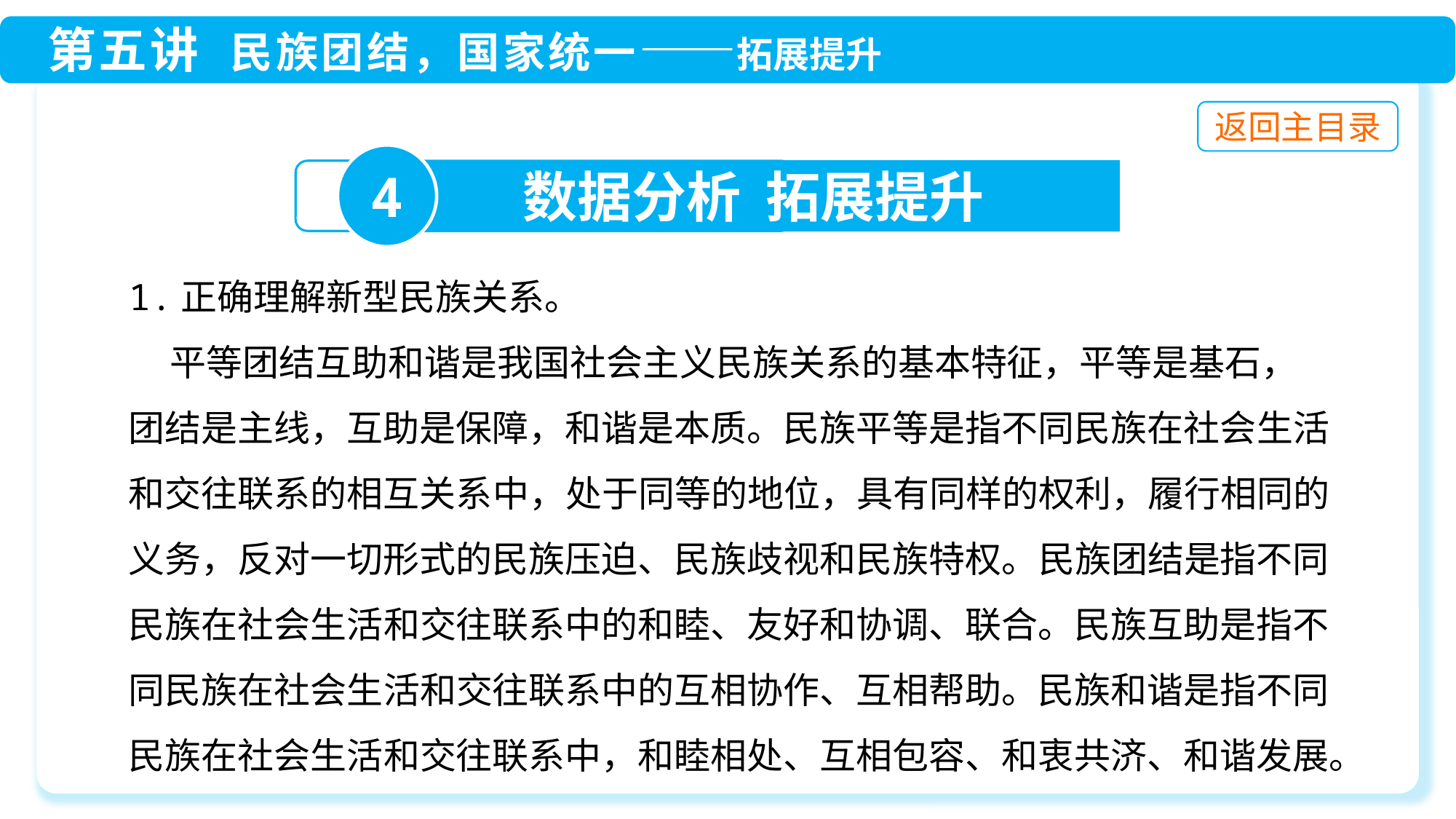

4

数据分析  拓展提升
1.正确理解新型民族关系。
    平等团结互助和谐是我国社会主义民族关系的基本特征，平等是基石，团结是主线，互助是保障，和谐是本质。民族平等是指不同民族在社会生活和交往联系的相互关系中，处于同等的地位，具有同样的权利，履行相同的义务，反对一切形式的民族压迫、民族歧视和民族特权。民族团结是指不同民族在社会生活和交往联系中的和睦、友好和协调、联合。民族互助是指不同民族在社会生活和交往联系中的互相协作、互相帮助。民族和谐是指不同民族在社会生活和交往联系中，和睦相处、互相包容、和衷共济、和谐发展。